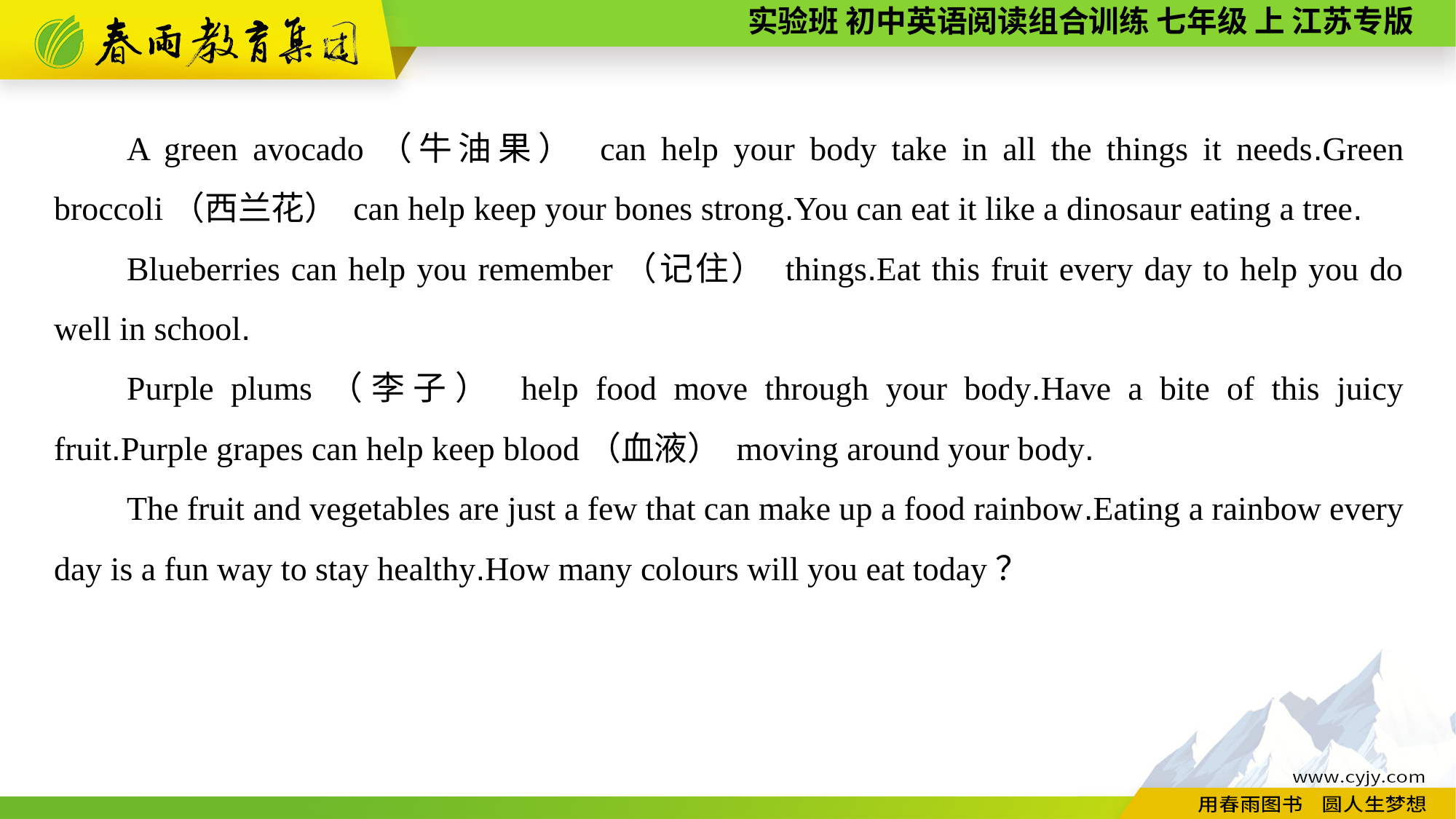

A green avocado（牛油果） can help your body take in all the things it needs.Green broccoli（西兰花） can help keep your bones strong.You can eat it like a dinosaur eating a tree.
Blueberries can help you remember（记住） things.Eat this fruit every day to help you do well in school.
Purple plums（李子） help food move through your body.Have a bite of this juicy fruit.Purple grapes can help keep blood（血液） moving around your body.
The fruit and vegetables are just a few that can make up a food rainbow.Eating a rainbow every day is a fun way to stay healthy.How many colours will you eat today？